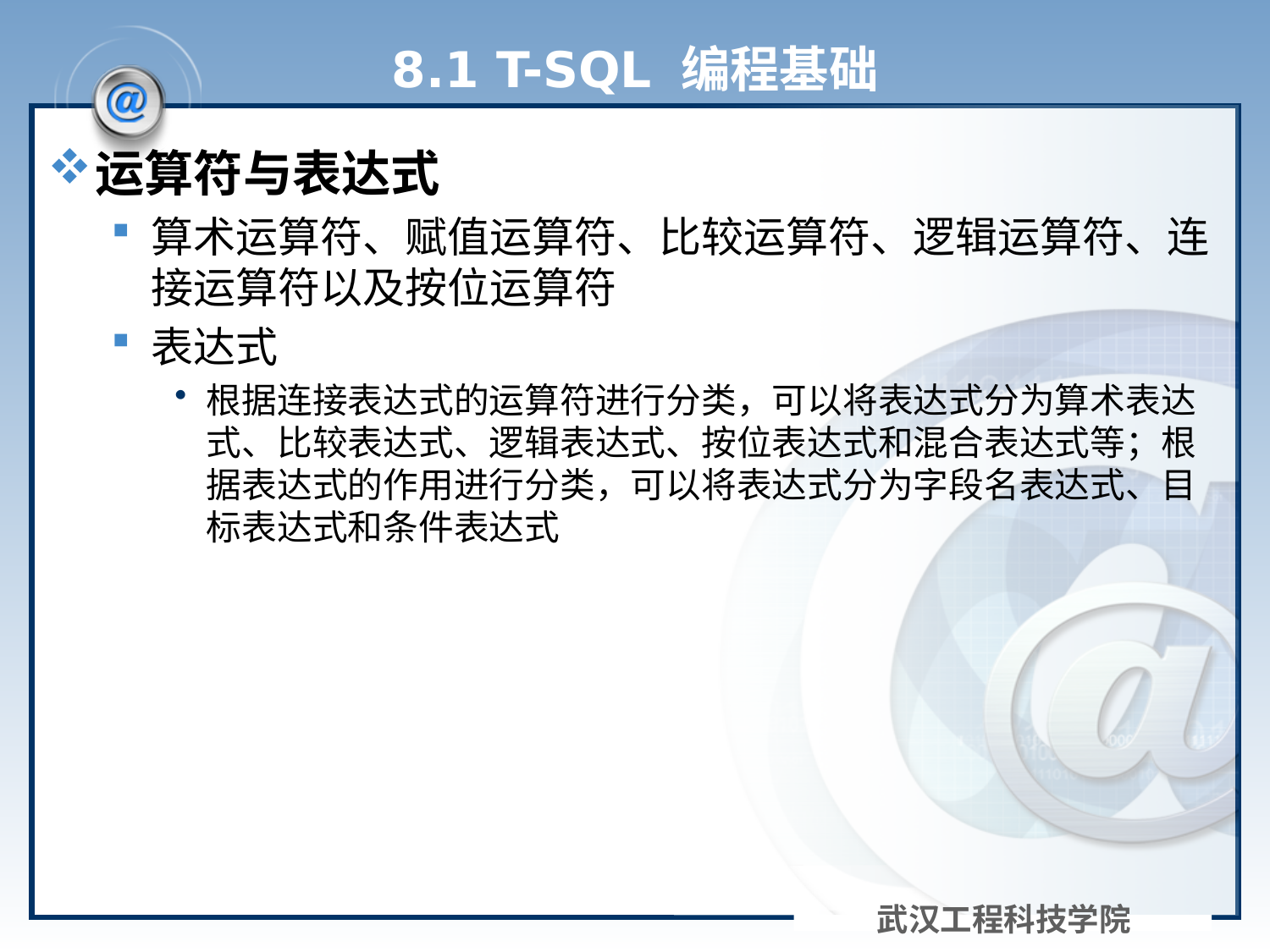

# 8.1 T-SQL 编程基础
运算符与表达式
算术运算符、赋值运算符、比较运算符、逻辑运算符、连接运算符以及按位运算符
表达式
根据连接表达式的运算符进行分类，可以将表达式分为算术表达式、比较表达式、逻辑表达式、按位表达式和混合表达式等；根据表达式的作用进行分类，可以将表达式分为字段名表达式、目标表达式和条件表达式
武汉工程科技学院